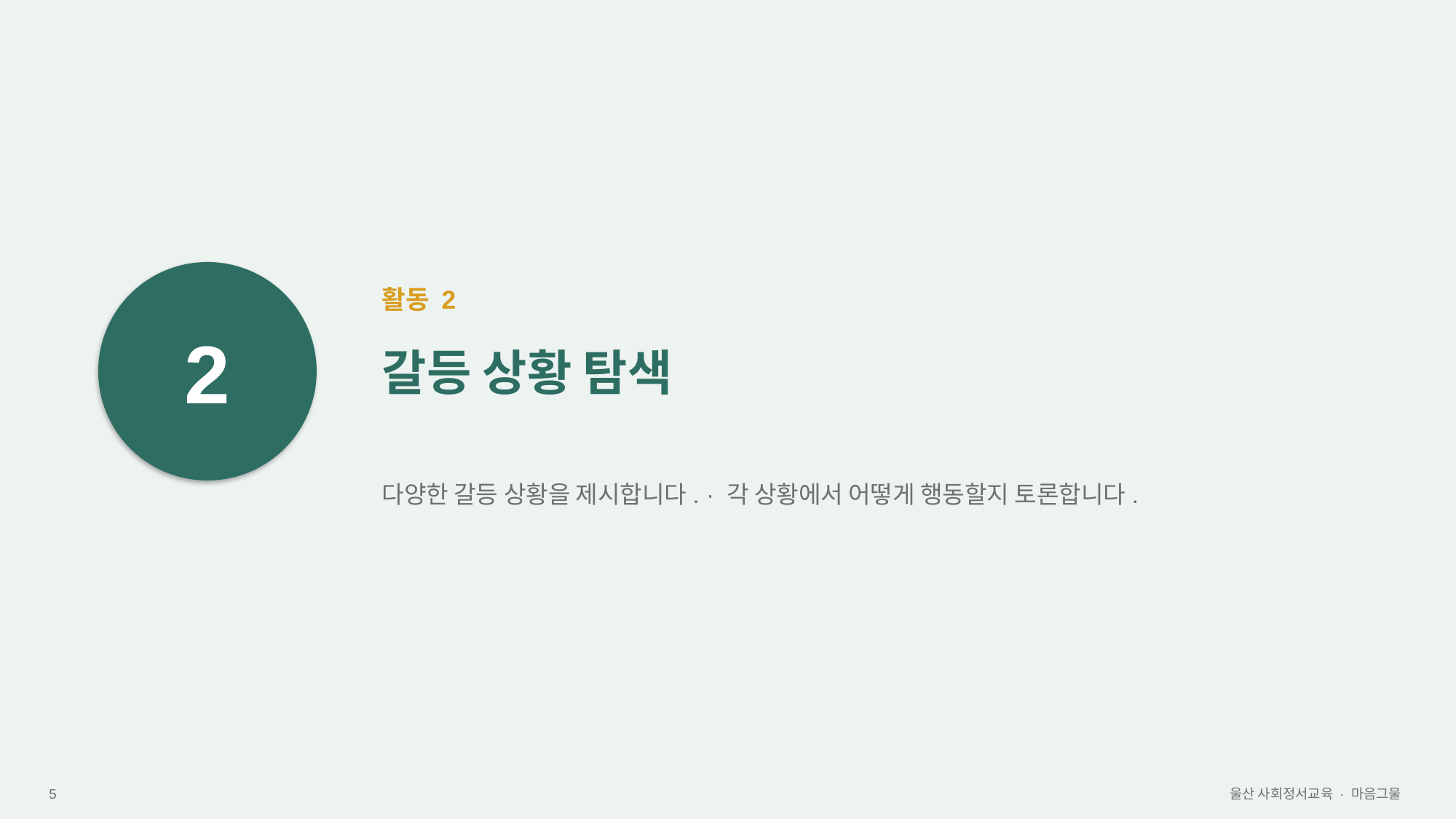

2
활동 2
갈등 상황 탐색
다양한 갈등 상황을 제시합니다. · 각 상황에서 어떻게 행동할지 토론합니다.
5
울산 사회정서교육 · 마음그물